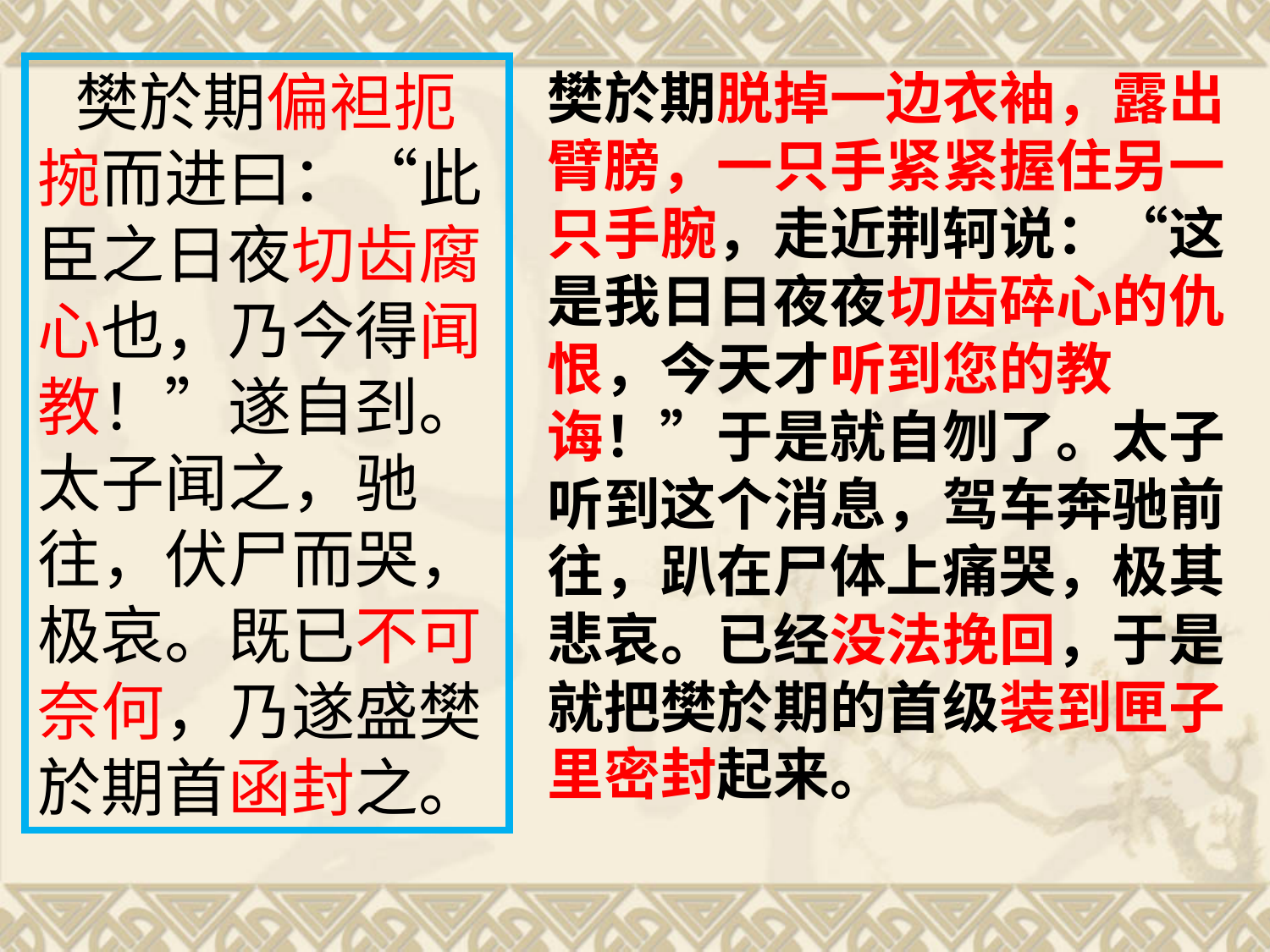

樊於期偏袒扼捥而进曰：“此臣之日夜切齿腐心也，乃今得闻教！”遂自刭。太子闻之，驰往，伏尸而哭，极哀。既已不可奈何，乃遂盛樊於期首函封之。
樊於期脱掉一边衣袖，露出臂膀，一只手紧紧握住另一只手腕，走近荆轲说：“这是我日日夜夜切齿碎心的仇恨，今天才听到您的教诲！”于是就自刎了。太子听到这个消息，驾车奔驰前往，趴在尸体上痛哭，极其悲哀。已经没法挽回，于是就把樊於期的首级装到匣子里密封起来。